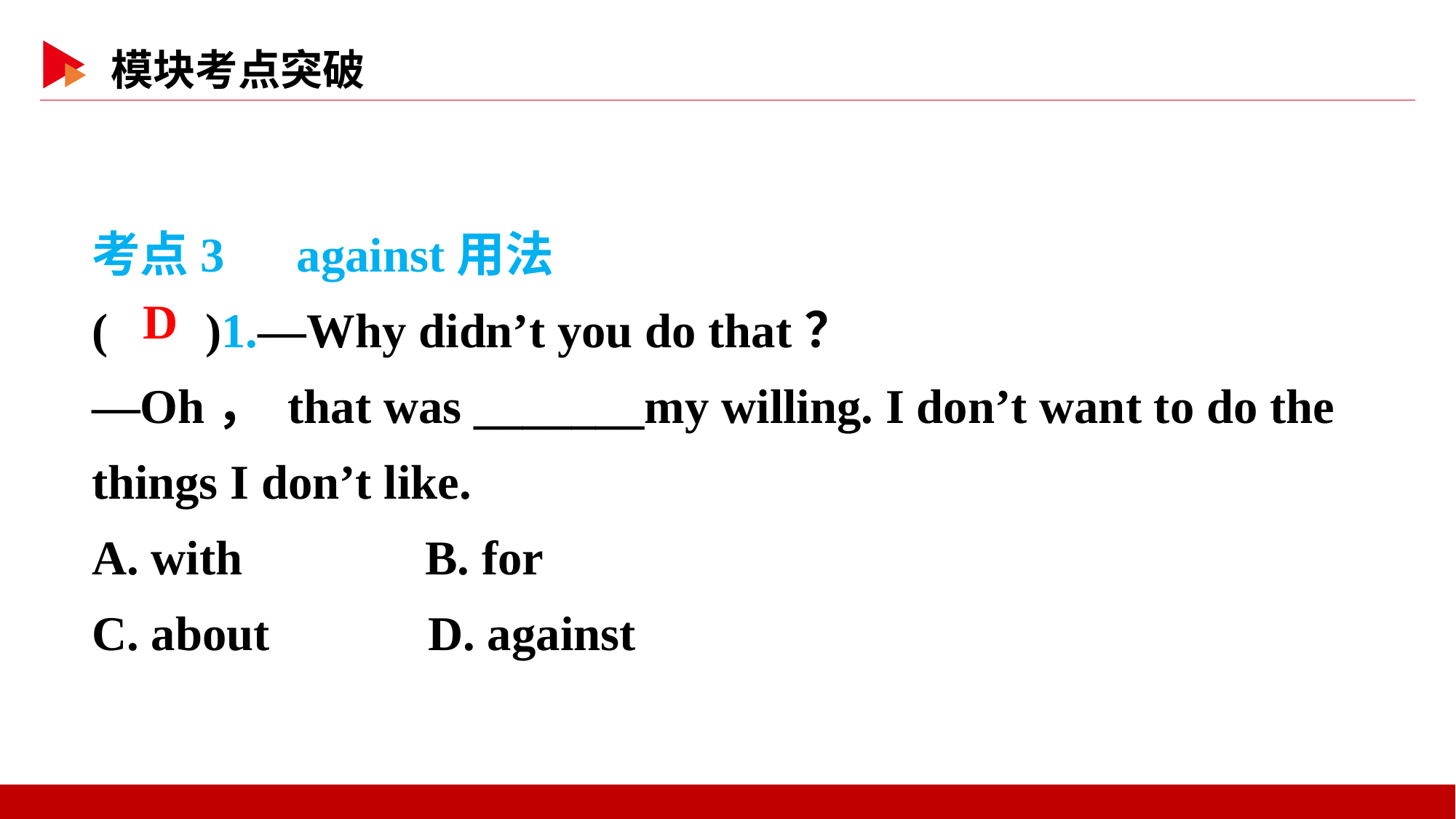

考点3　against用法
(        )1.—Why didn’t you do that？
—Oh， that was _______my willing. I don’t want to do the things I don’t like.
A. with               B. for
C. about             D. against
   D